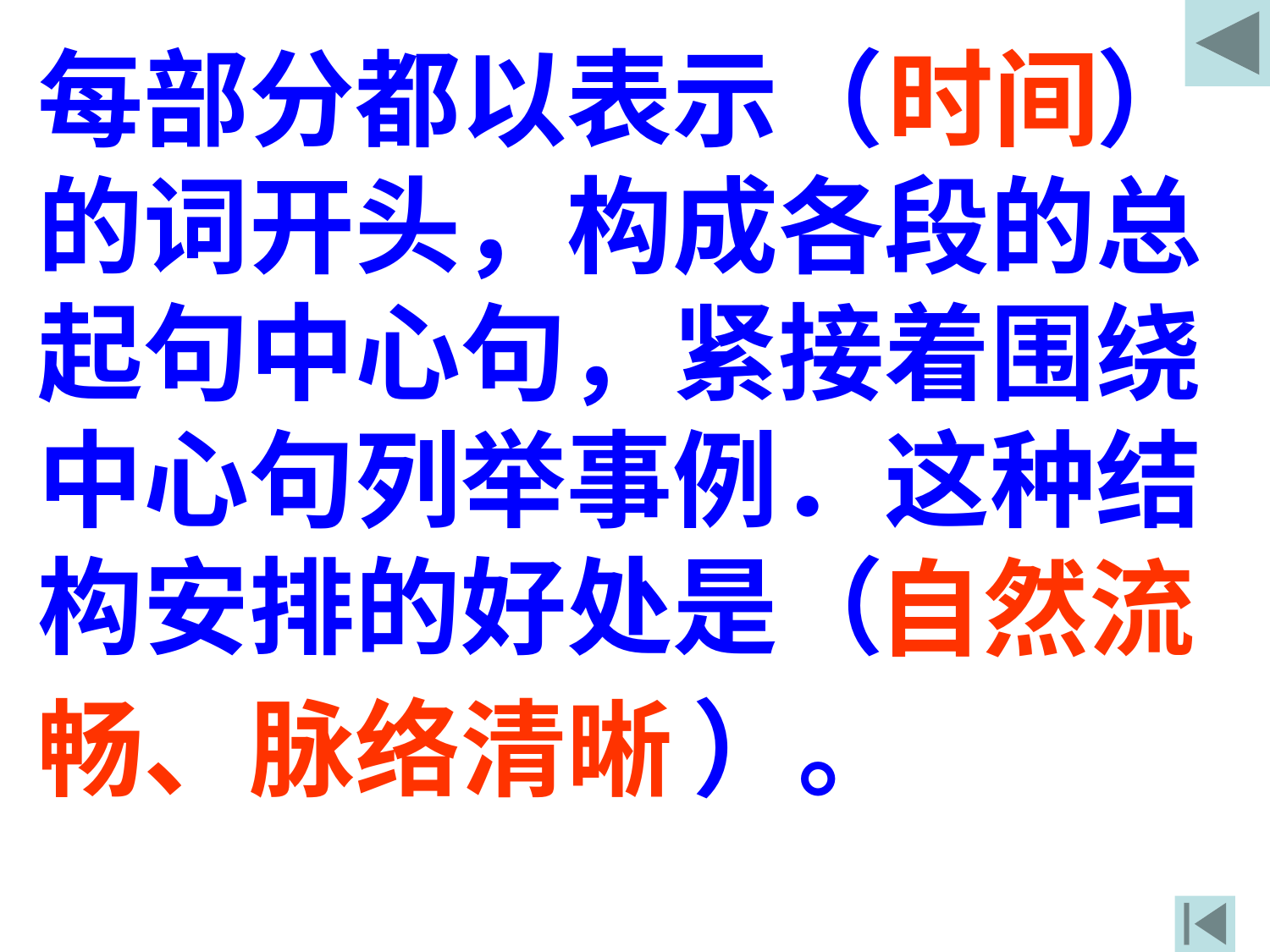

每部分都以表示（　　）的词开头，构成各段的总起句中心句，紧接着围绕中心句列举事例．这种结构安排的好处是（
时间
自然流
畅、脉络清晰
　　　　　　）。